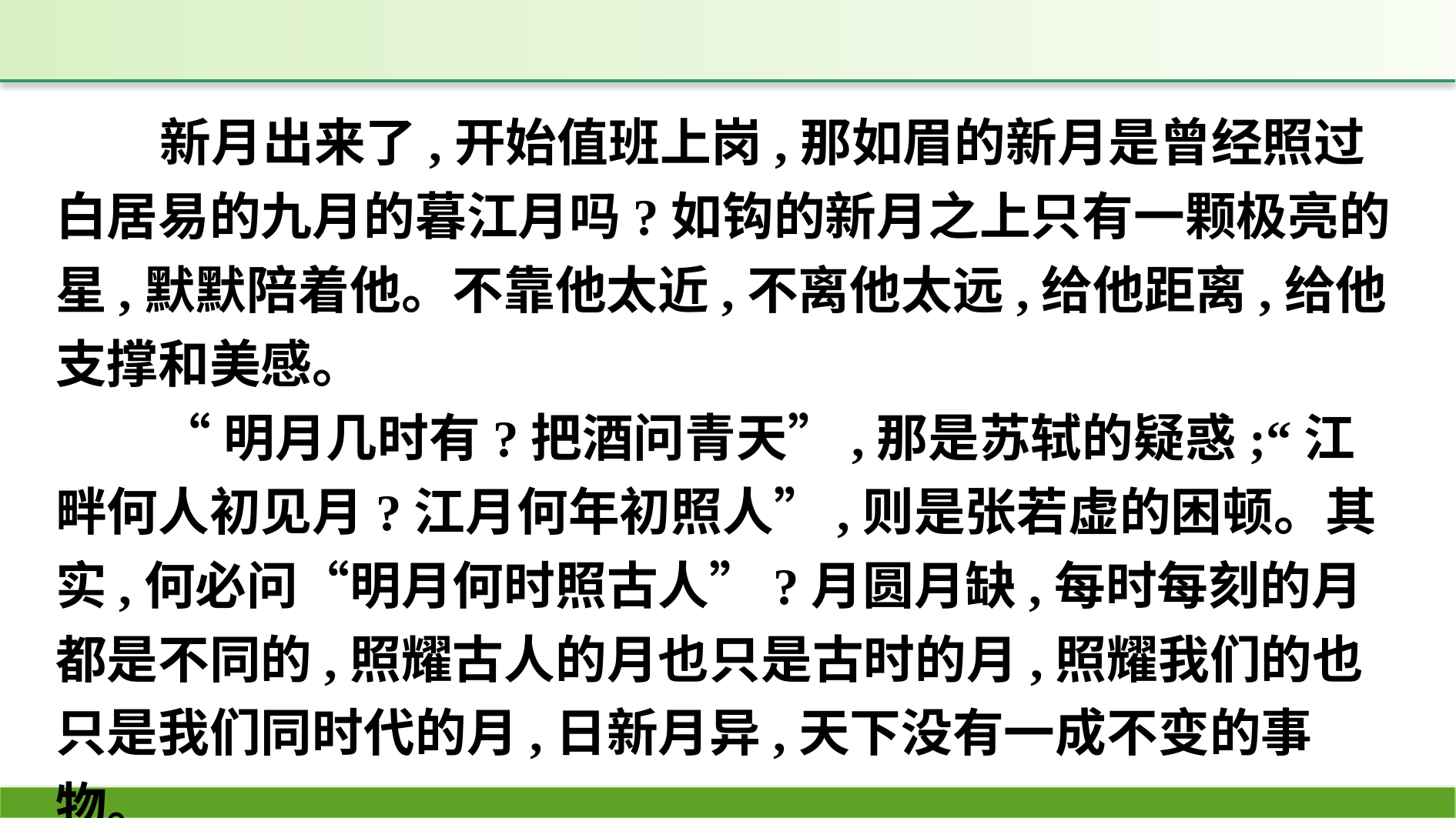

新月出来了,开始值班上岗,那如眉的新月是曾经照过白居易的九月的暮江月吗?如钩的新月之上只有一颗极亮的星,默默陪着他。不靠他太近,不离他太远,给他距离,给他支撑和美感。
“明月几时有?把酒问青天”,那是苏轼的疑惑;“江畔何人初见月?江月何年初照人”,则是张若虚的困顿。其实,何必问“明月何时照古人”?月圆月缺,每时每刻的月都是不同的,照耀古人的月也只是古时的月,照耀我们的也只是我们同时代的月,日新月异,天下没有一成不变的事物。